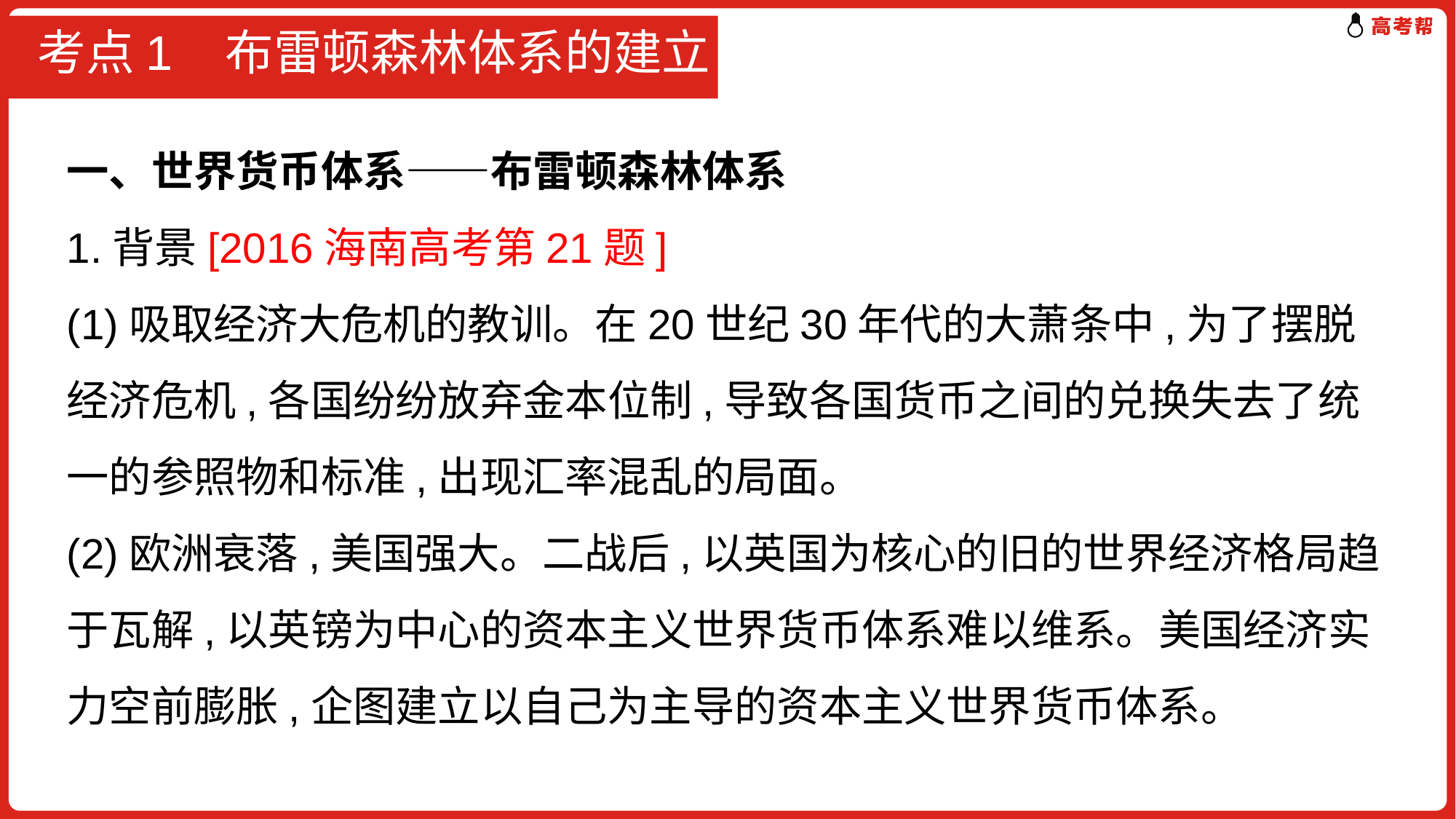

# 考点1   布雷顿森林体系的建立
一、世界货币体系——布雷顿森林体系
1.背景[2016海南高考第21题]
(1)吸取经济大危机的教训。在20世纪30年代的大萧条中,为了摆脱经济危机,各国纷纷放弃金本位制,导致各国货币之间的兑换失去了统一的参照物和标准,出现汇率混乱的局面。
(2)欧洲衰落,美国强大。二战后,以英国为核心的旧的世界经济格局趋于瓦解,以英镑为中心的资本主义世界货币体系难以维系。美国经济实力空前膨胀,企图建立以自己为主导的资本主义世界货币体系。